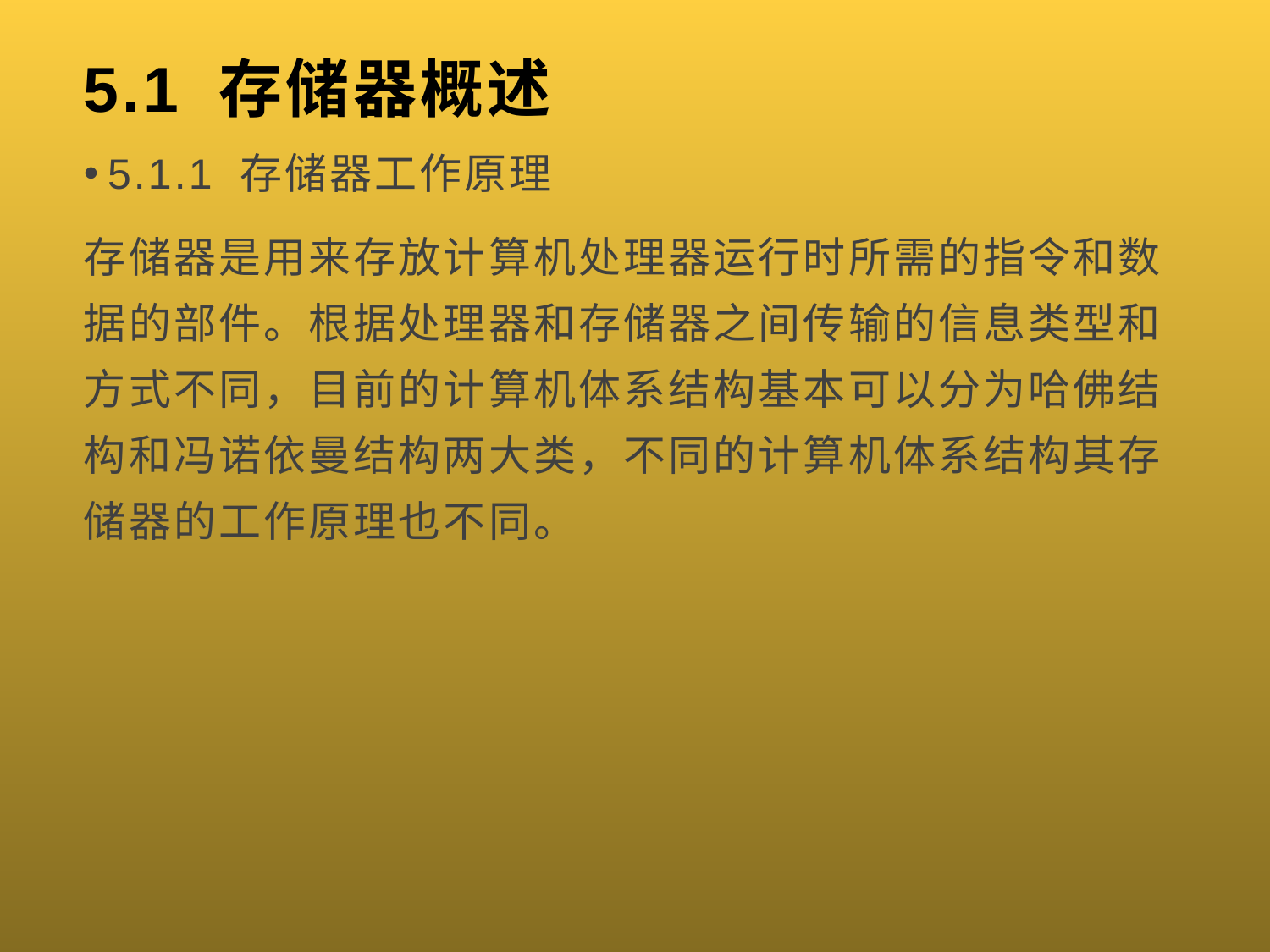

# 5.1 存储器概述
5.1.1 存储器工作原理
存储器是用来存放计算机处理器运行时所需的指令和数据的部件。根据处理器和存储器之间传输的信息类型和方式不同，目前的计算机体系结构基本可以分为哈佛结构和冯诺依曼结构两大类，不同的计算机体系结构其存储器的工作原理也不同。